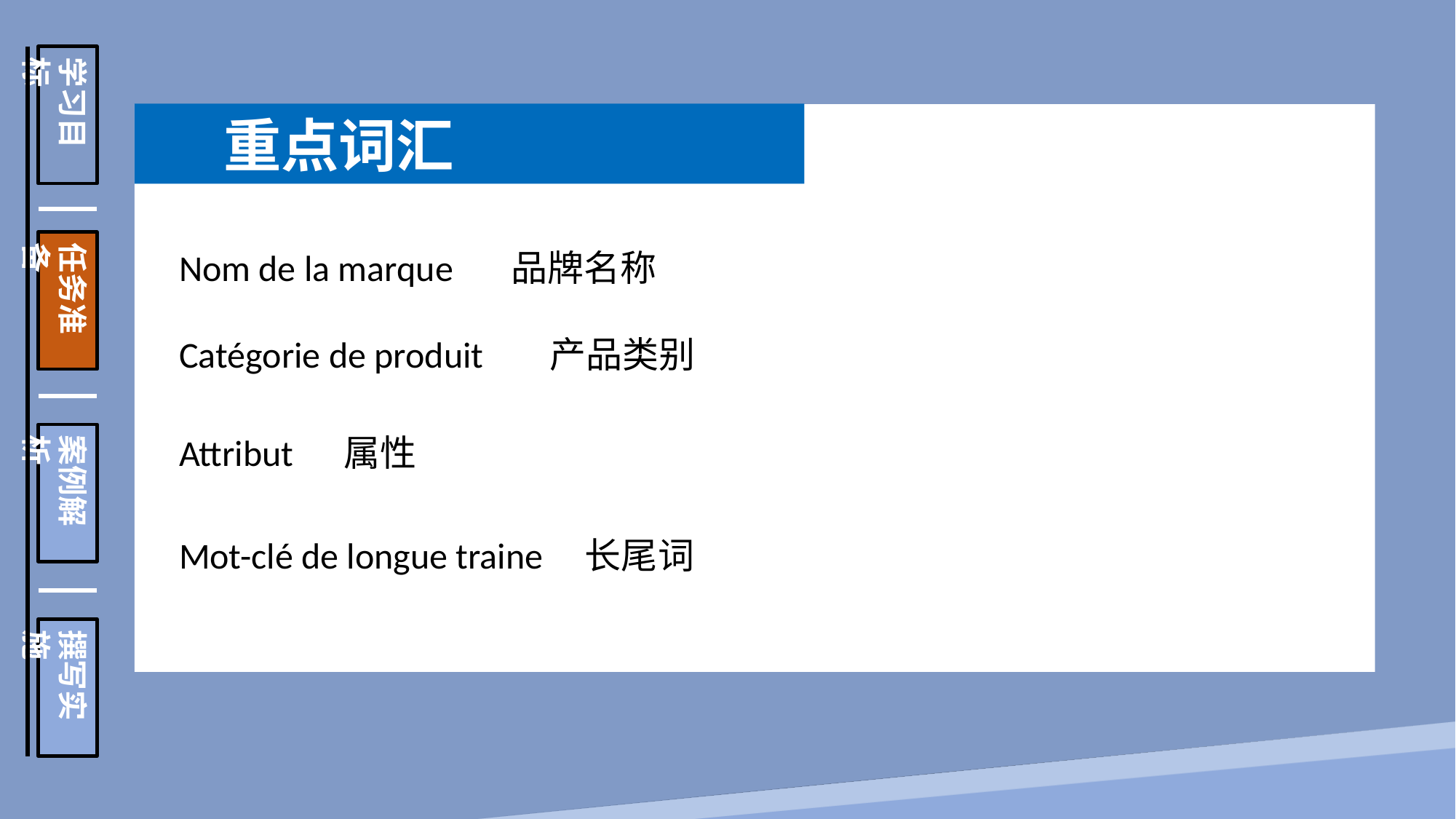

学习目标
任务准备
案例解析
撰写实施
     重点词汇

Nom de la marque      品牌名称

Catégorie de produit       产品类别
Attribut     属性
Mot-clé de longue traine    长尾词